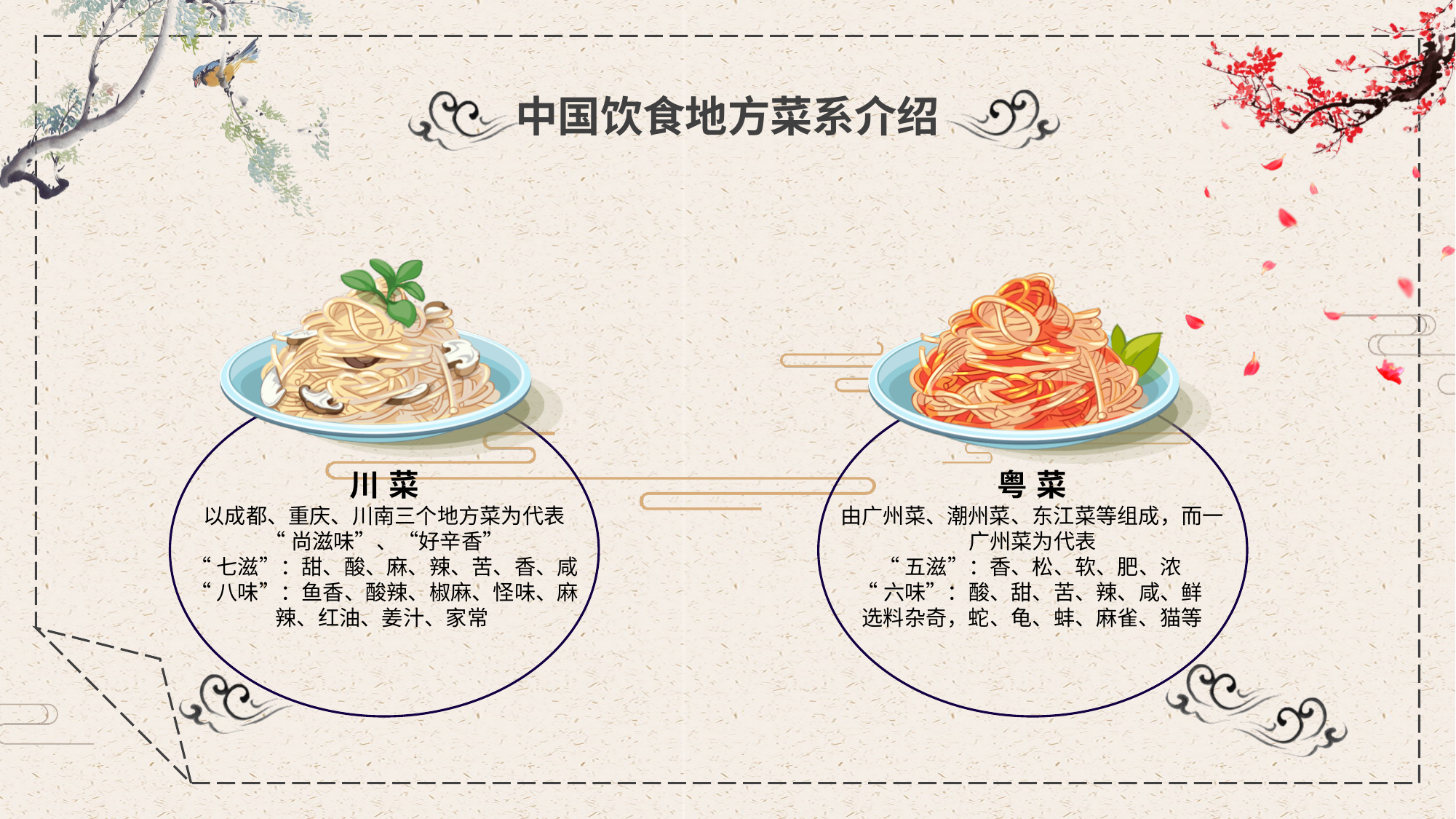

中国饮食地方菜系介绍

川菜
以成都、重庆、川南三个地方菜为代表
“尚滋味”、“好辛香”
“七滋”：甜、酸、麻、辣、苦、香、咸
“八味”：鱼香、酸辣、椒麻、怪味、麻辣、红油、姜汁、家常
粤菜
由广州菜、潮州菜、东江菜等组成，而一广州菜为代表
“五滋”：香、松、软、肥、浓
“六味”：酸、甜、苦、辣、咸、鲜
选料杂奇，蛇、龟、蚌、麻雀、猫等